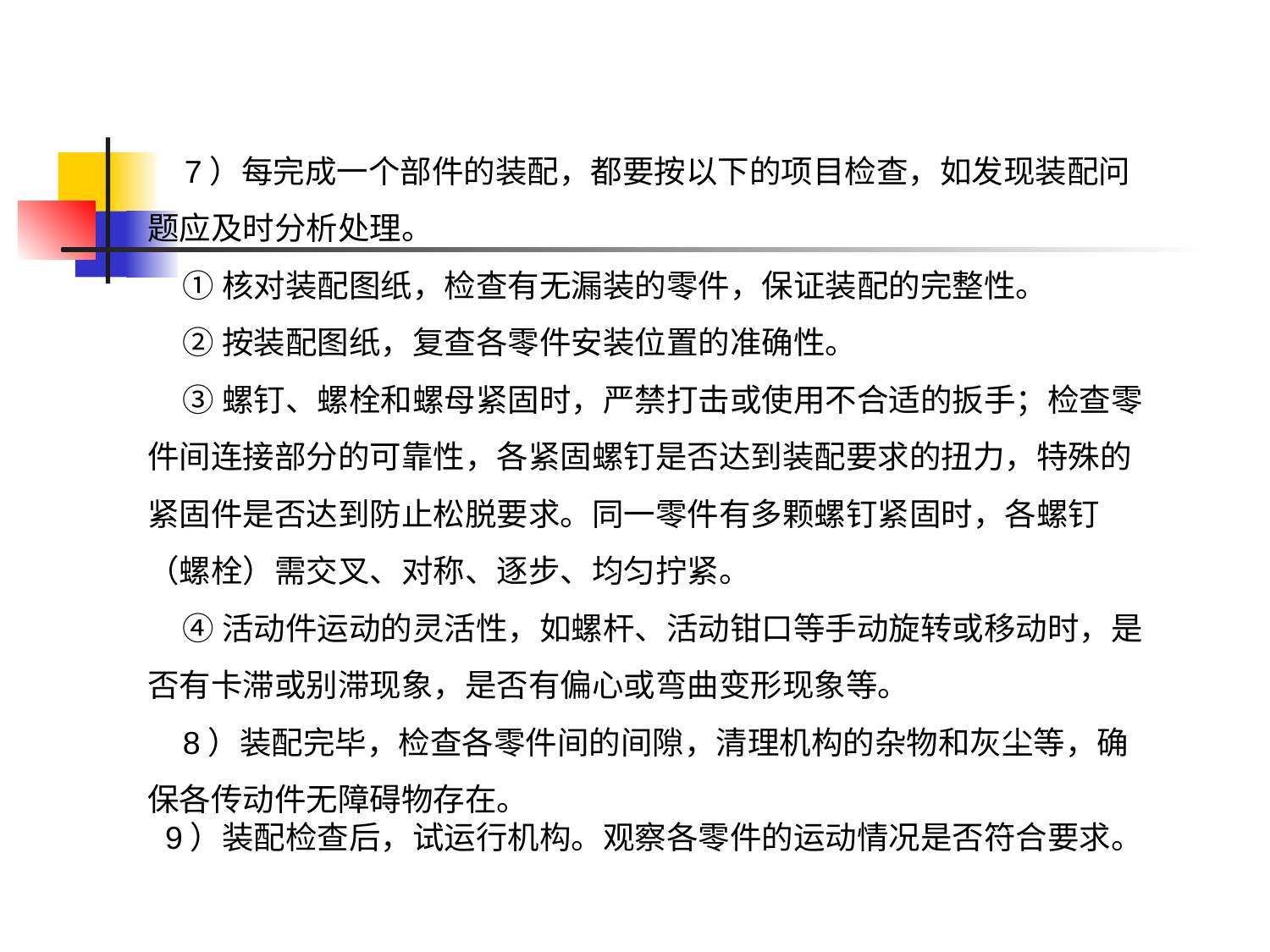

7）每完成一个部件的装配，都要按以下的项目检查，如发现装配问题应及时分析处理。
①核对装配图纸，检查有无漏装的零件，保证装配的完整性。
②按装配图纸，复查各零件安装位置的准确性。
③螺钉、螺栓和螺母紧固时，严禁打击或使用不合适的扳手；检查零件间连接部分的可靠性，各紧固螺钉是否达到装配要求的扭力，特殊的紧固件是否达到防止松脱要求。同一零件有多颗螺钉紧固时，各螺钉（螺栓）需交叉、对称、逐步、均匀拧紧。
④活动件运动的灵活性，如螺杆、活动钳口等手动旋转或移动时，是否有卡滞或别滞现象，是否有偏心或弯曲变形现象等。
8）装配完毕，检查各零件间的间隙，清理机构的杂物和灰尘等，确保各传动件无障碍物存在。
  9）装配检查后，试运行机构。观察各零件的运动情况是否符合要求。